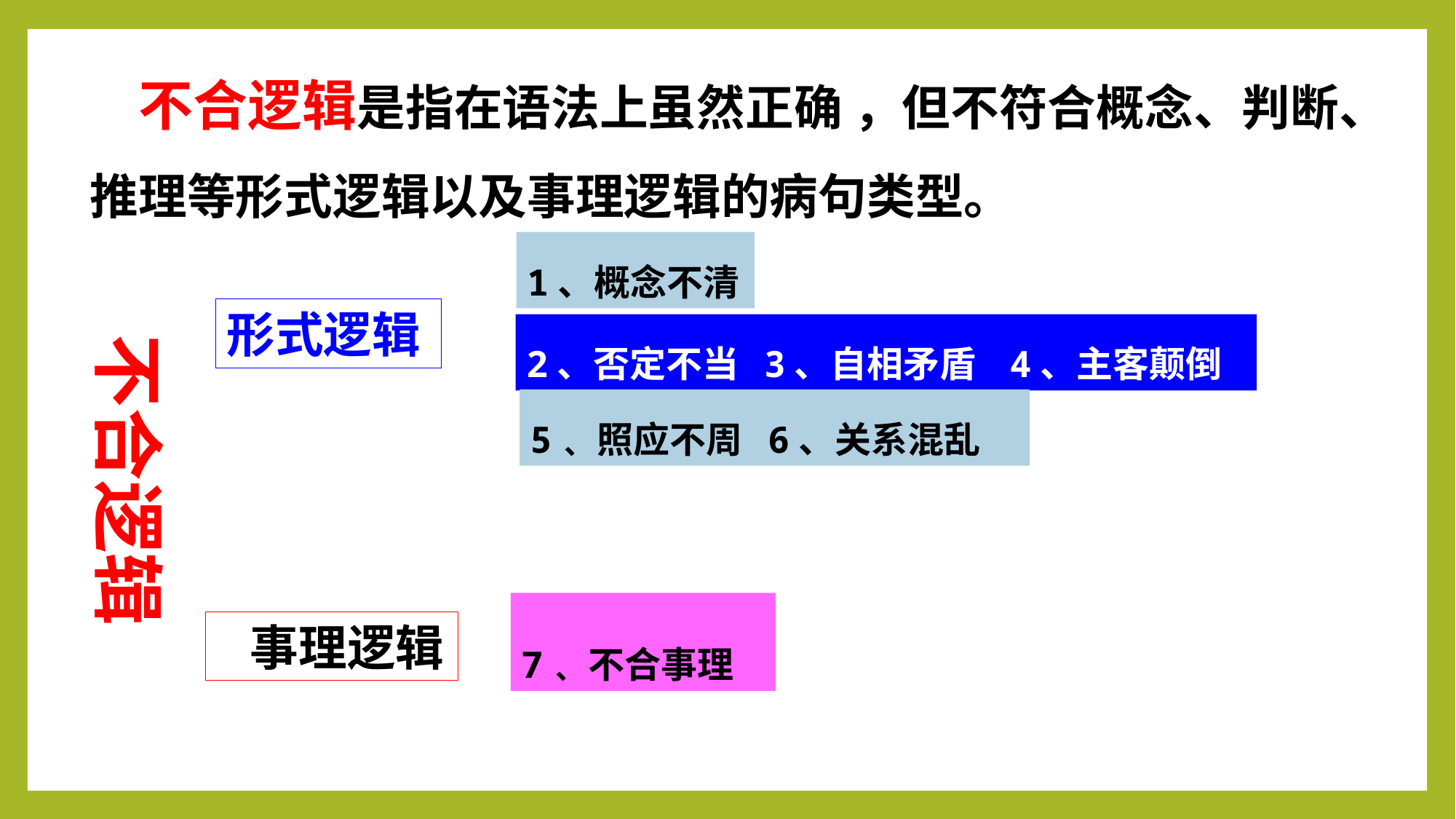

不合逻辑是指在语法上虽然正确 ，但不符合概念、判断、推理等形式逻辑以及事理逻辑的病句类型。
1、概念不清
形式逻辑
2、否定不当  3、自相矛盾   4、主客颠倒
不合逻辑
5﹑照应不周  6、关系混乱
7﹑不合事理
  事理逻辑